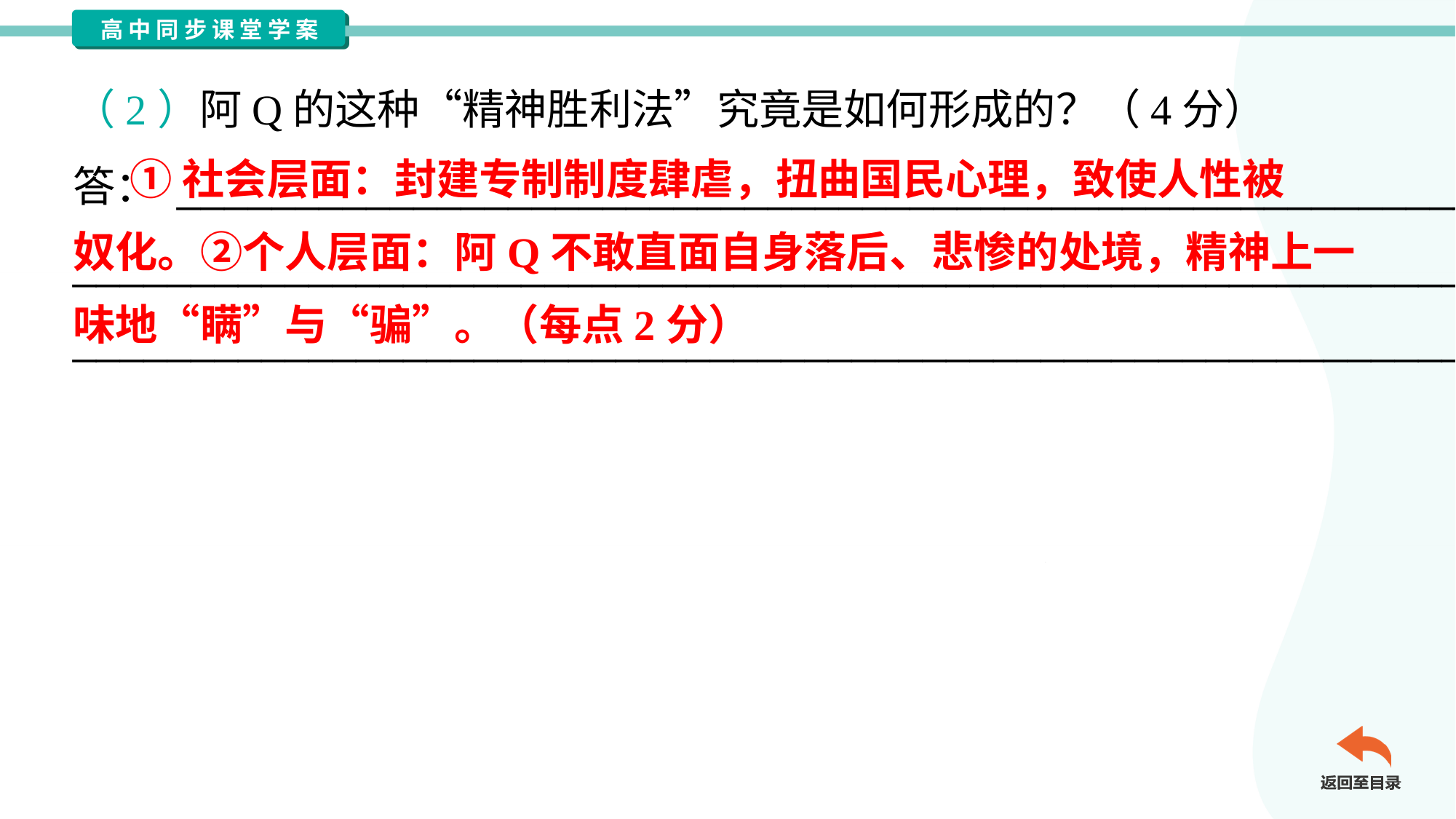

（2）阿Q的这种“精神胜利法”究竟是如何形成的？（4分）
答： ________________________________________________________
_____________________________________________________________
_____________________________________________________________
      ①社会层面：封建专制制度肆虐，扭曲国民心理，致使人性被
奴化。②个人层面：阿Q不敢直面自身落后、悲惨的处境，精神上一
味地“瞒”与“骗”。（每点2分）